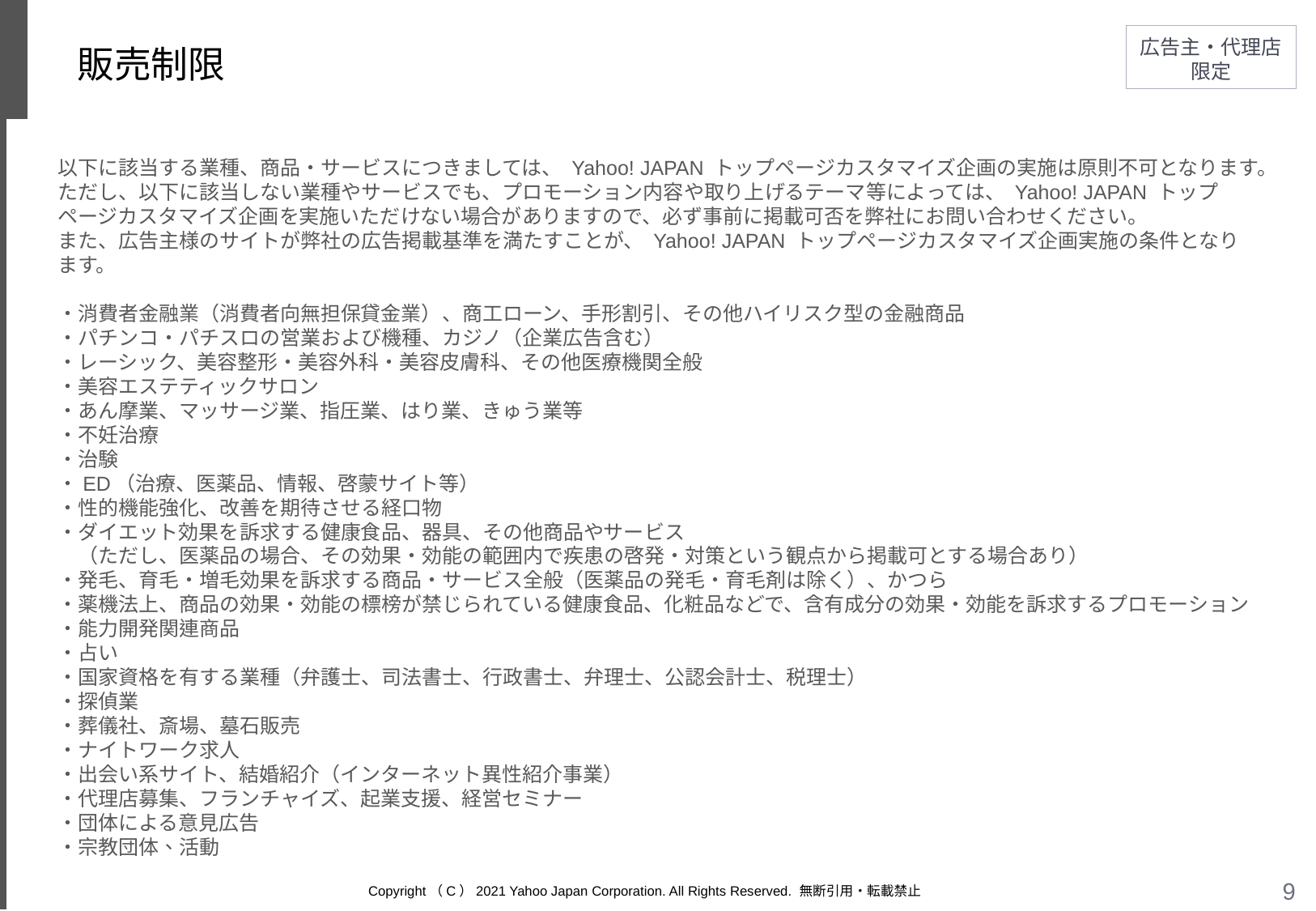

# 販売制限
以下に該当する業種、商品・サービスにつきましては、 Yahoo! JAPAN トップページカスタマイズ企画の実施は原則不可となります。
ただし、以下に該当しない業種やサービスでも、プロモーション内容や取り上げるテーマ等によっては、 Yahoo! JAPAN トップページカスタマイズ企画を実施いただけない場合がありますので、必ず事前に掲載可否を弊社にお問い合わせください。
また、広告主様のサイトが弊社の広告掲載基準を満たすことが、 Yahoo! JAPAN トップページカスタマイズ企画実施の条件となります。

・消費者金融業（消費者向無担保貸金業）、商工ローン、手形割引、その他ハイリスク型の金融商品
・パチンコ・パチスロの営業および機種、カジノ（企業広告含む）
・レーシック、美容整形・美容外科・美容皮膚科、その他医療機関全般
・美容エステティックサロン
・あん摩業、マッサージ業、指圧業、はり業、きゅう業等
・不妊治療
・治験
・ED（治療、医薬品、情報、啓蒙サイト等）
・性的機能強化、改善を期待させる経口物
・ダイエット効果を訴求する健康食品、器具、その他商品やサービス
　（ただし、医薬品の場合、その効果・効能の範囲内で疾患の啓発・対策という観点から掲載可とする場合あり）
・発毛、育毛・増毛効果を訴求する商品・サービス全般（医薬品の発毛・育毛剤は除く）、かつら
・薬機法上、商品の効果・効能の標榜が禁じられている健康食品、化粧品などで、含有成分の効果・効能を訴求するプロモーション
・能力開発関連商品
・占い
・国家資格を有する業種（弁護士、司法書士、行政書士、弁理士、公認会計士、税理士）
・探偵業
・葬儀社、斎場、墓石販売
・ナイトワーク求人
・出会い系サイト、結婚紹介（インターネット異性紹介事業）
・代理店募集、フランチャイズ、起業支援、経営セミナー
・団体による意見広告
・宗教団体、活動
Copyright（C）2021 Yahoo Japan Corporation. All Rights Reserved. 無断引用・転載禁止